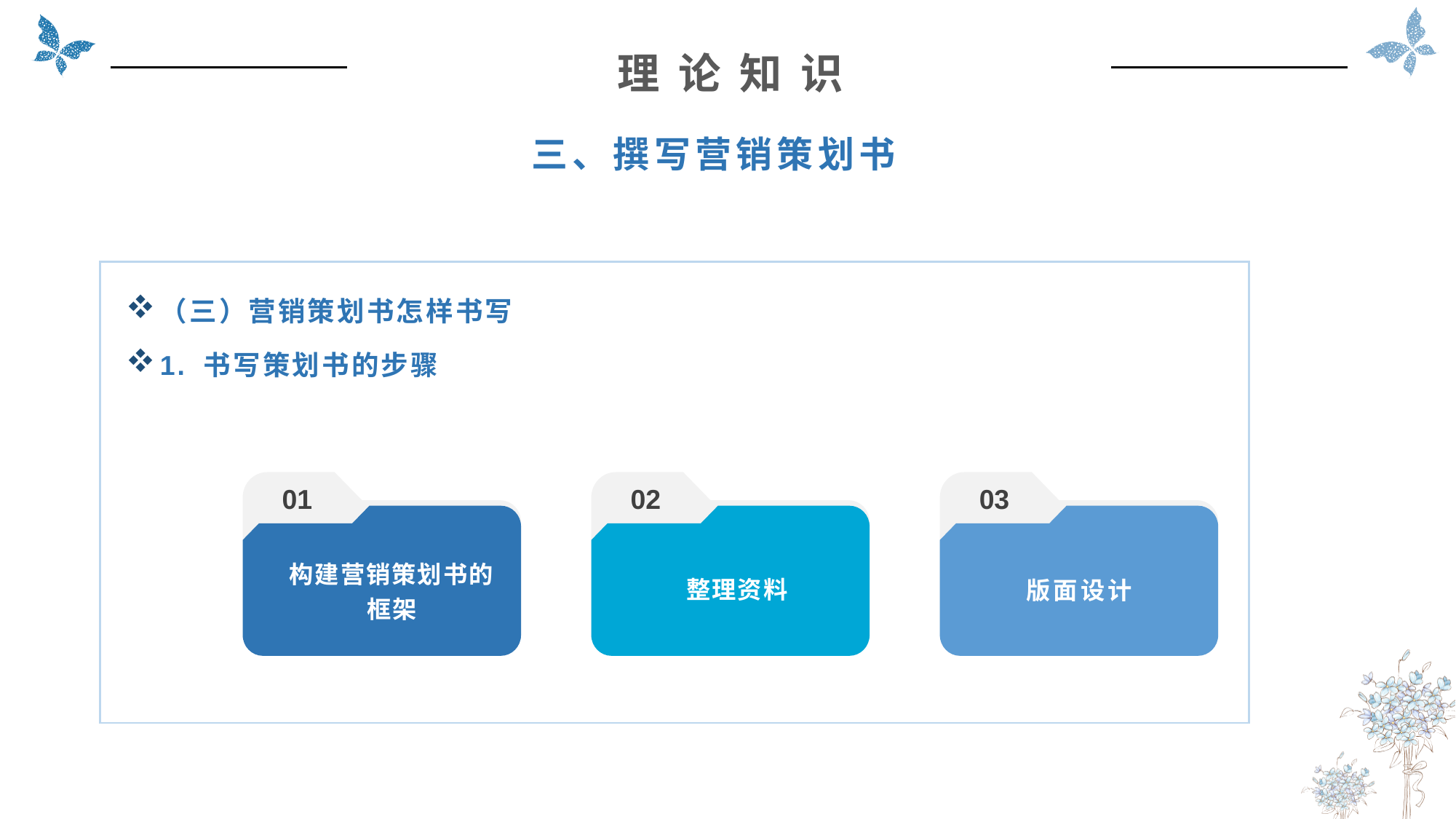

理 论 知 识
三、撰写营销策划书

（三）营销策划书怎样书写
1. 书写策划书的步骤

01
02
03

整理资料
版面设计
构建营销策划书的框架